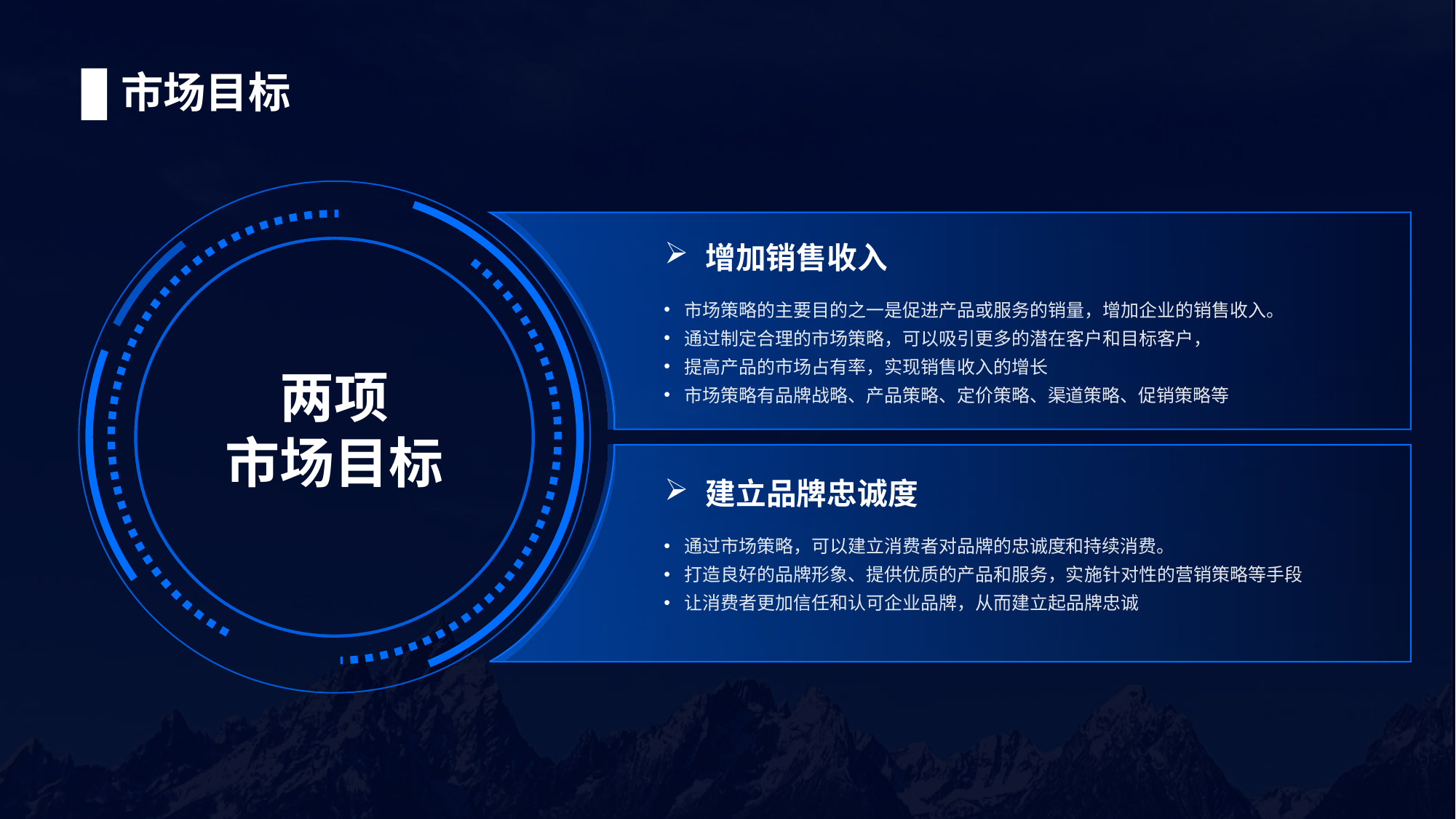

# 市场目标

增加销售收入
市场策略的主要目的之一是促进产品或服务的销量，增加企业的销售收入。
通过制定合理的市场策略，可以吸引更多的潜在客户和目标客户，
提高产品的市场占有率，实现销售收入的增长
市场策略有品牌战略、产品策略、定价策略、渠道策略、促销策略等
两项
市场目标

建立品牌忠诚度
通过市场策略，可以建立消费者对品牌的忠诚度和持续消费。
打造良好的品牌形象、提供优质的产品和服务，实施针对性的营销策略等手段
让消费者更加信任和认可企业品牌，从而建立起品牌忠诚